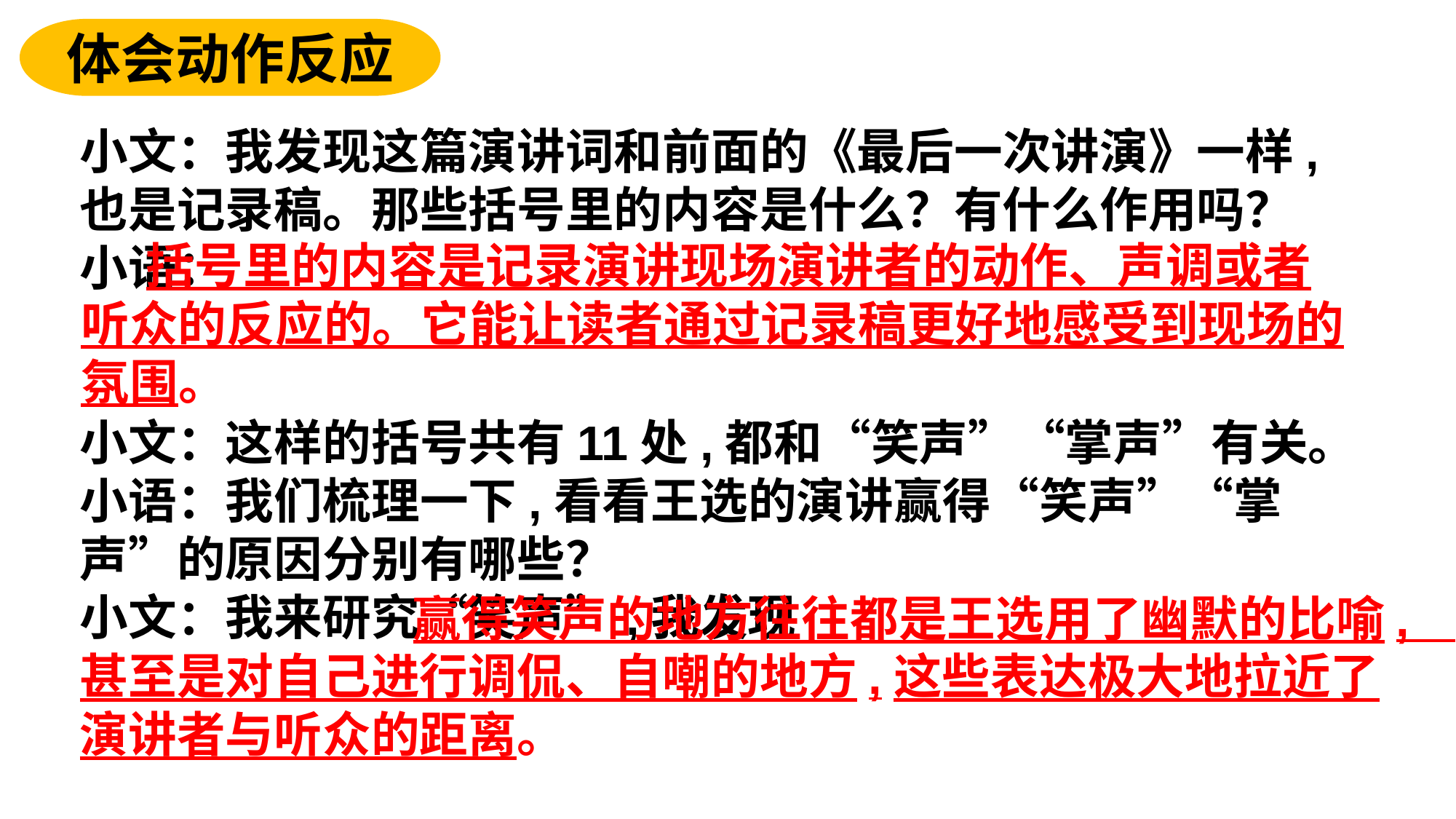

体会动作反应
小文：我发现这篇演讲词和前面的《最后一次讲演》一样,也是记录稿。那些括号里的内容是什么？有什么作用吗？
小语：

小文：这样的括号共有11处,都和“笑声”“掌声”有关。
小语：我们梳理一下,看看王选的演讲赢得“笑声”“掌声”的原因分别有哪些？
小文：我来研究“笑声”,我发现

     括号里的内容是记录演讲现场演讲者的动作、声调或者听众的反应的。它能让读者通过记录稿更好地感受到现场的氛围。
                              赢得笑声的地方往往都是王选用了幽默的比喻,甚至是对自己进行调侃、自嘲的地方,这些表达极大地拉近了演讲者与听众的距离。